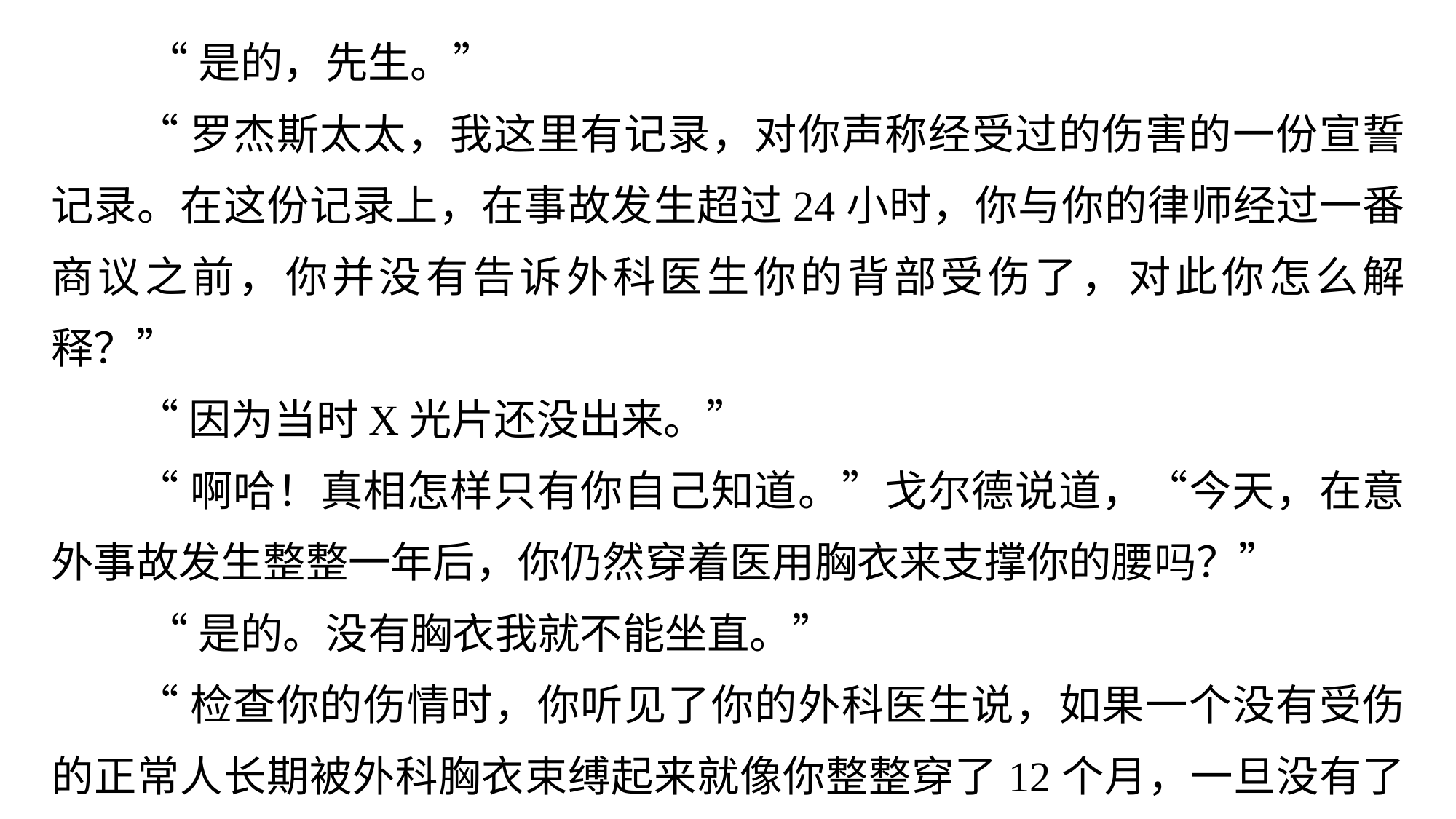

“是的，先生。”
“罗杰斯太太，我这里有记录，对你声称经受过的伤害的一份宣誓记录。在这份记录上，在事故发生超过24小时，你与你的律师经过一番商议之前，你并没有告诉外科医生你的背部受伤了，对此你怎么解释？”
“因为当时X光片还没出来。”
“啊哈！真相怎样只有你自己知道。”戈尔德说道，“今天，在意外事故发生整整一年后，你仍然穿着医用胸衣来支撑你的腰吗？”
 “是的。没有胸衣我就不能坐直。”
“检查你的伤情时，你听见了你的外科医生说，如果一个没有受伤的正常人长期被外科胸衣束缚起来就像你整整穿了12个月，一旦没有了支撑，正常人也无法坐直。”